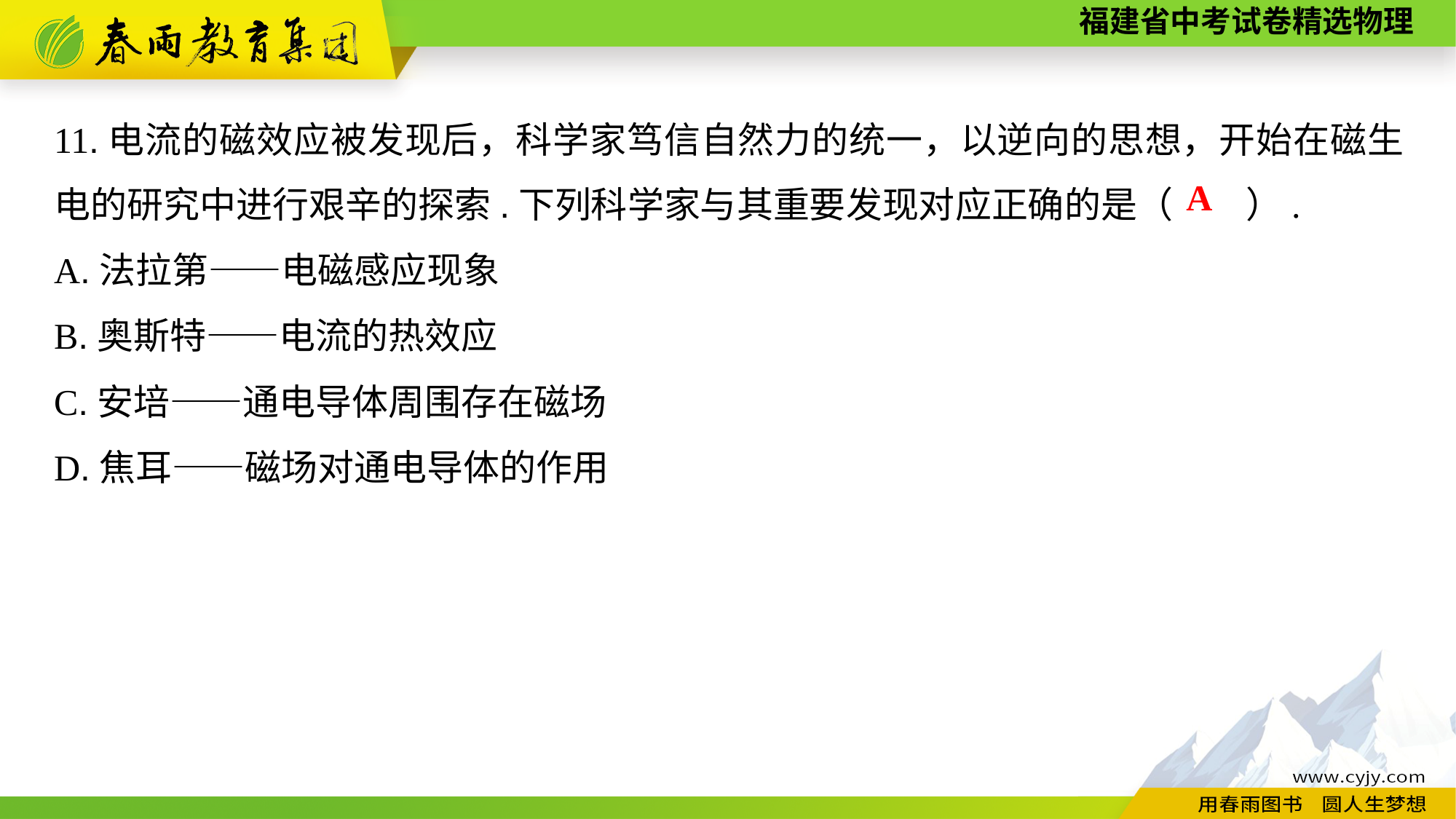

11.电流的磁效应被发现后，科学家笃信自然力的统一，以逆向的思想，开始在磁生电的研究中进行艰辛的探索.下列科学家与其重要发现对应正确的是（　　）.
A.法拉第——电磁感应现象
B.奥斯特——电流的热效应
C.安培——通电导体周围存在磁场
D.焦耳——磁场对通电导体的作用
A